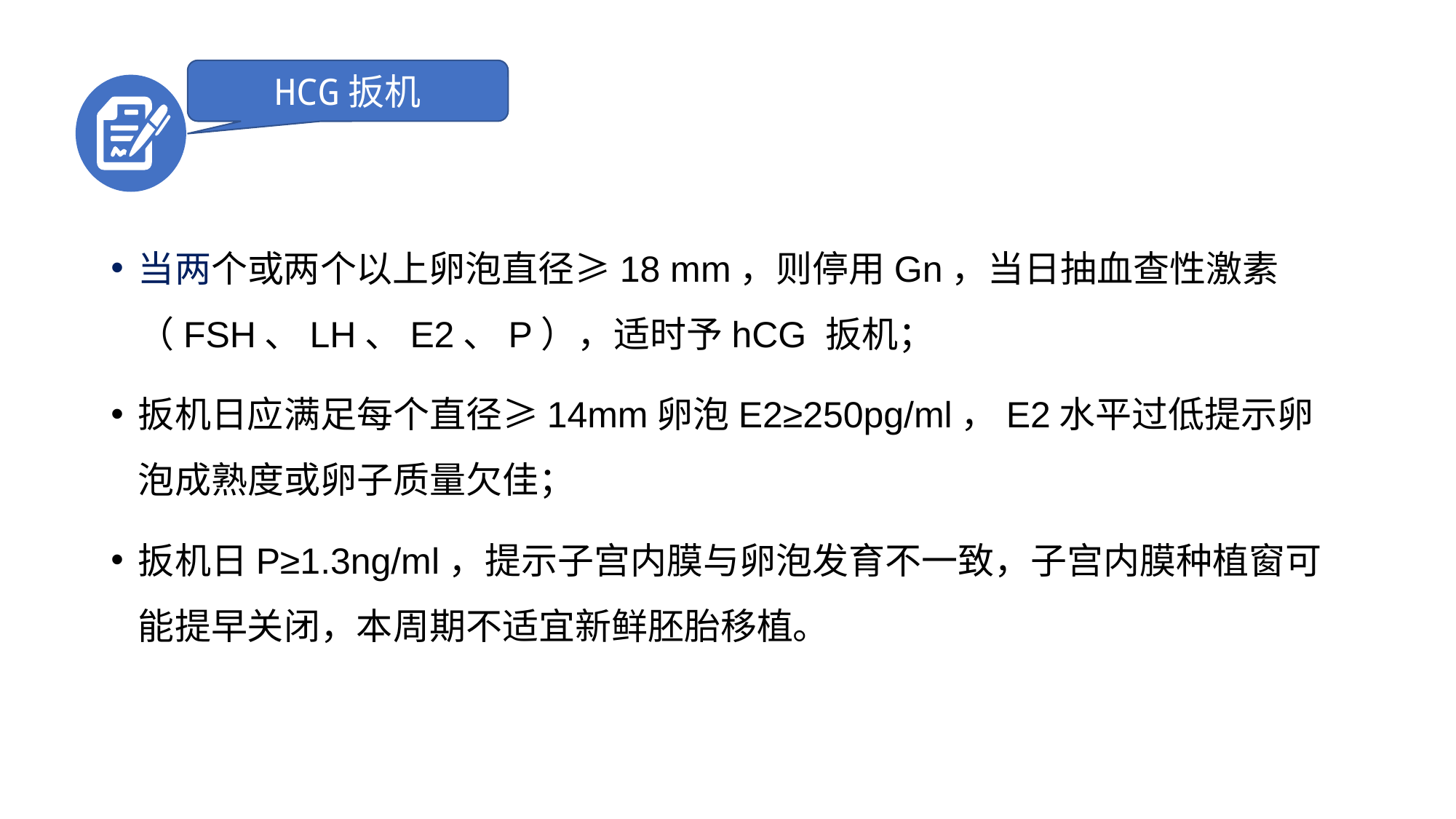

HCG扳机

当两个或两个以上卵泡直径≥18 mm，则停用Gn，当日抽血查性激素（FSH、LH、E2、P），适时予hCG 扳机；
扳机日应满足每个直径≥14mm卵泡E2≥250pg/ml，E2水平过低提示卵泡成熟度或卵子质量欠佳；
扳机日P≥1.3ng/ml，提示子宫内膜与卵泡发育不一致，子宫内膜种植窗可能提早关闭，本周期不适宜新鲜胚胎移植。